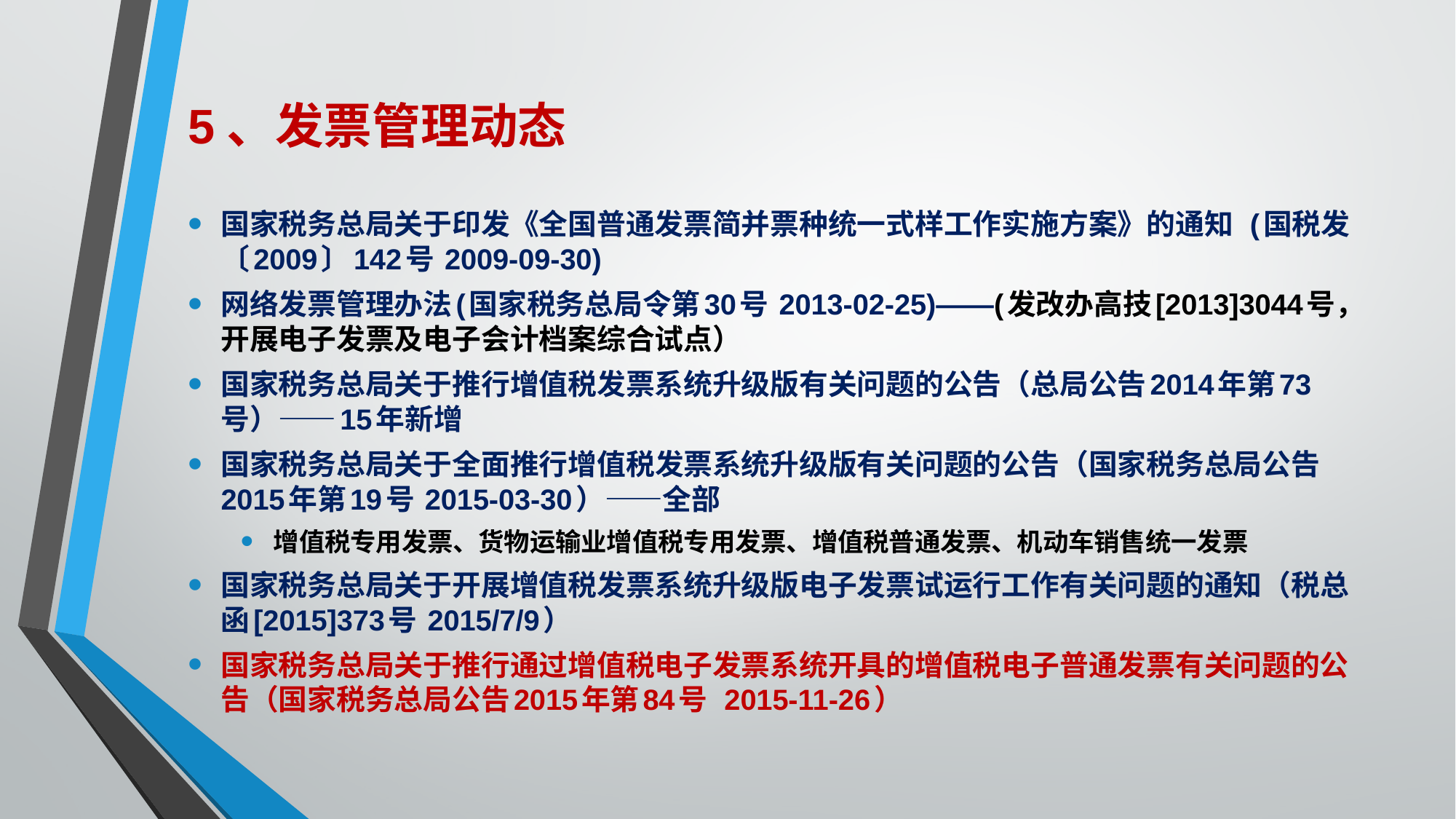

# 5、发票管理动态
国家税务总局关于印发《全国普通发票简并票种统一式样工作实施方案》的通知  (国税发〔2009〕142号 2009-09-30)
网络发票管理办法(国家税务总局令第30号 2013-02-25)——(发改办高技[2013]3044号，开展电子发票及电子会计档案综合试点）
国家税务总局关于推行增值税发票系统升级版有关问题的公告（总局公告2014年第73号）——15年新增
国家税务总局关于全面推行增值税发票系统升级版有关问题的公告（国家税务总局公告2015年第19号 2015-03-30）——全部
增值税专用发票、货物运输业增值税专用发票、增值税普通发票、机动车销售统一发票
国家税务总局关于开展增值税发票系统升级版电子发票试运行工作有关问题的通知（税总函[2015]373号 2015/7/9）
国家税务总局关于推行通过增值税电子发票系统开具的增值税电子普通发票有关问题的公告（国家税务总局公告2015年第84号  2015-11-26）